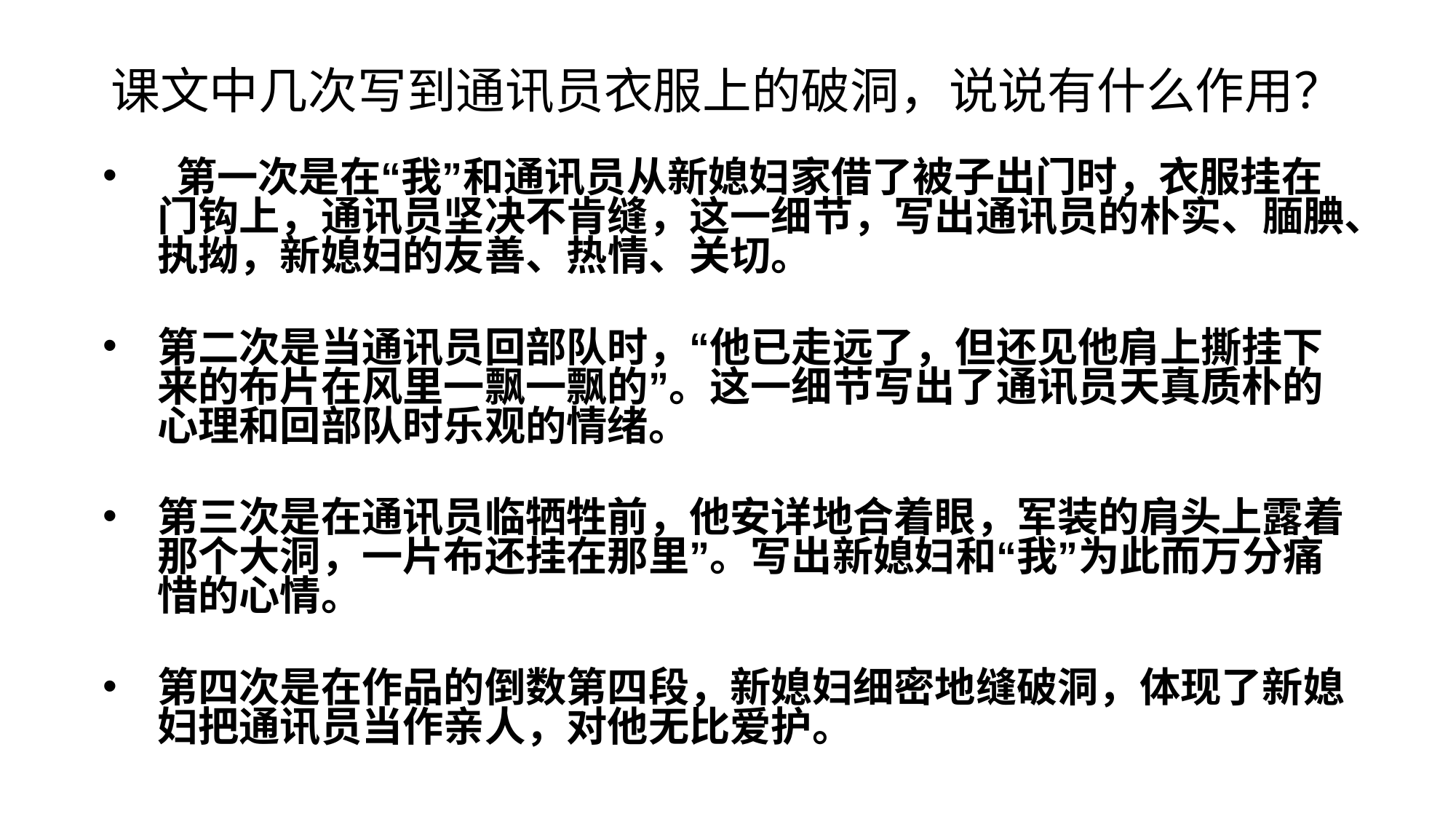

# 课文中几次写到通讯员衣服上的破洞，说说有什么作用？
 第一次是在“我”和通讯员从新媳妇家借了被子出门时，衣服挂在门钩上，通讯员坚决不肯缝，这一细节，写出通讯员的朴实、腼腆、执拗，新媳妇的友善、热情、关切。

第二次是当通讯员回部队时，“他已走远了，但还见他肩上撕挂下来的布片在风里一飘一飘的”。这一细节写出了通讯员天真质朴的心理和回部队时乐观的情绪。

第三次是在通讯员临牺牲前，他安详地合着眼，军装的肩头上露着那个大洞，一片布还挂在那里”。写出新媳妇和“我”为此而万分痛惜的心情。

第四次是在作品的倒数第四段，新媳妇细密地缝破洞，体现了新媳妇把通讯员当作亲人，对他无比爱护。